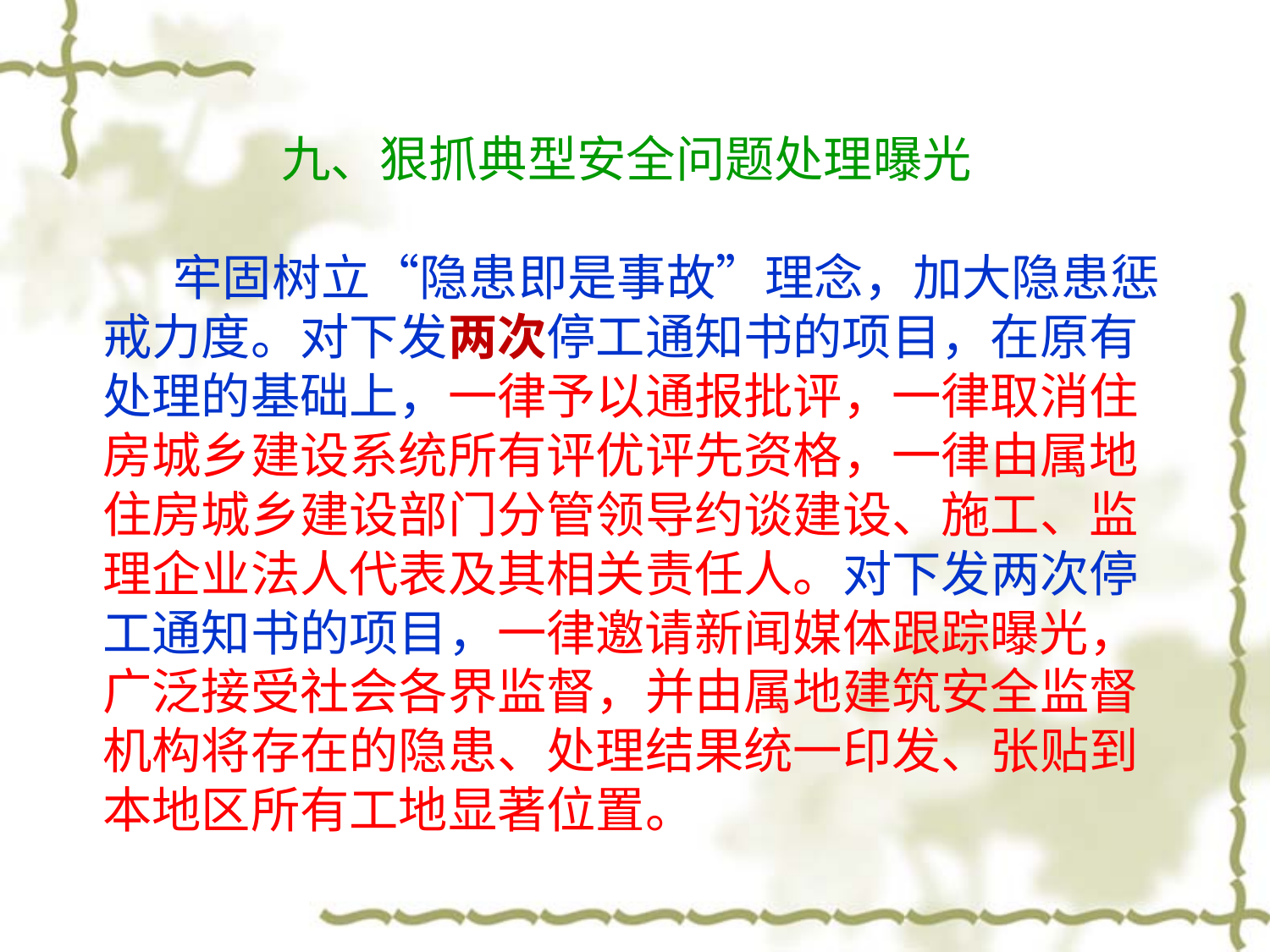

# 九、狠抓典型安全问题处理曝光
      牢固树立“隐患即是事故”理念，加大隐患惩戒力度。对下发两次停工通知书的项目，在原有处理的基础上，一律予以通报批评，一律取消住房城乡建设系统所有评优评先资格，一律由属地住房城乡建设部门分管领导约谈建设、施工、监理企业法人代表及其相关责任人。对下发两次停工通知书的项目，一律邀请新闻媒体跟踪曝光，广泛接受社会各界监督，并由属地建筑安全监督机构将存在的隐患、处理结果统一印发、张贴到本地区所有工地显著位置。